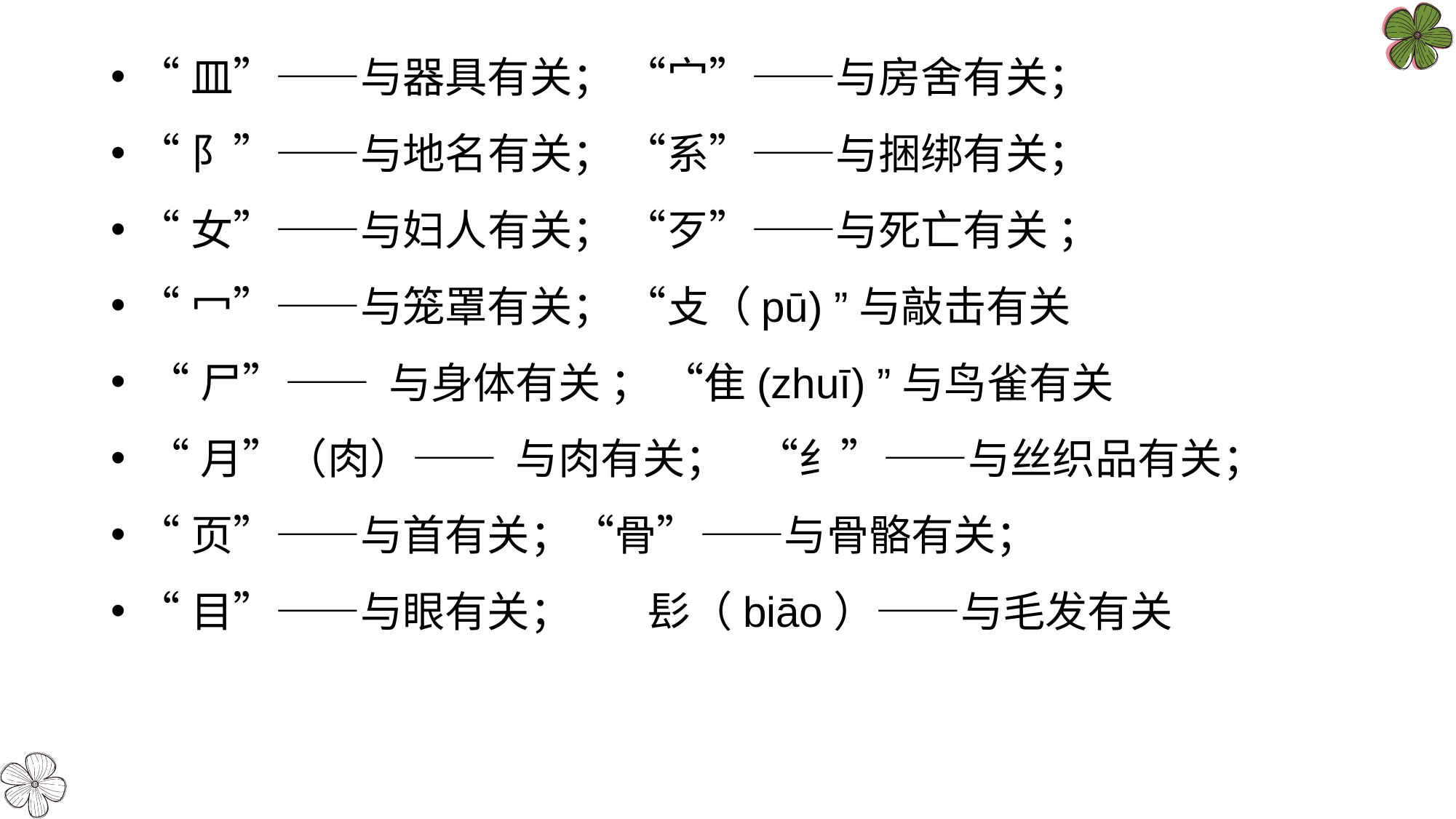

“皿”——与器具有关； “宀”——与房舍有关；
“阝”——与地名有关； “系”——与捆绑有关；
“女”——与妇人有关； “歹”——与死亡有关 ；
“冖”——与笼罩有关； “攴（pū) ”与敲击有关
 “尸”——  与身体有关 ； “隹(zhuī) ”与鸟雀有关
 “月”（肉）——  与肉有关；   “纟”——与丝织品有关；
“页”——与首有关；“骨”——与骨骼有关；
“目”——与眼有关；        髟（biāo）——与毛发有关